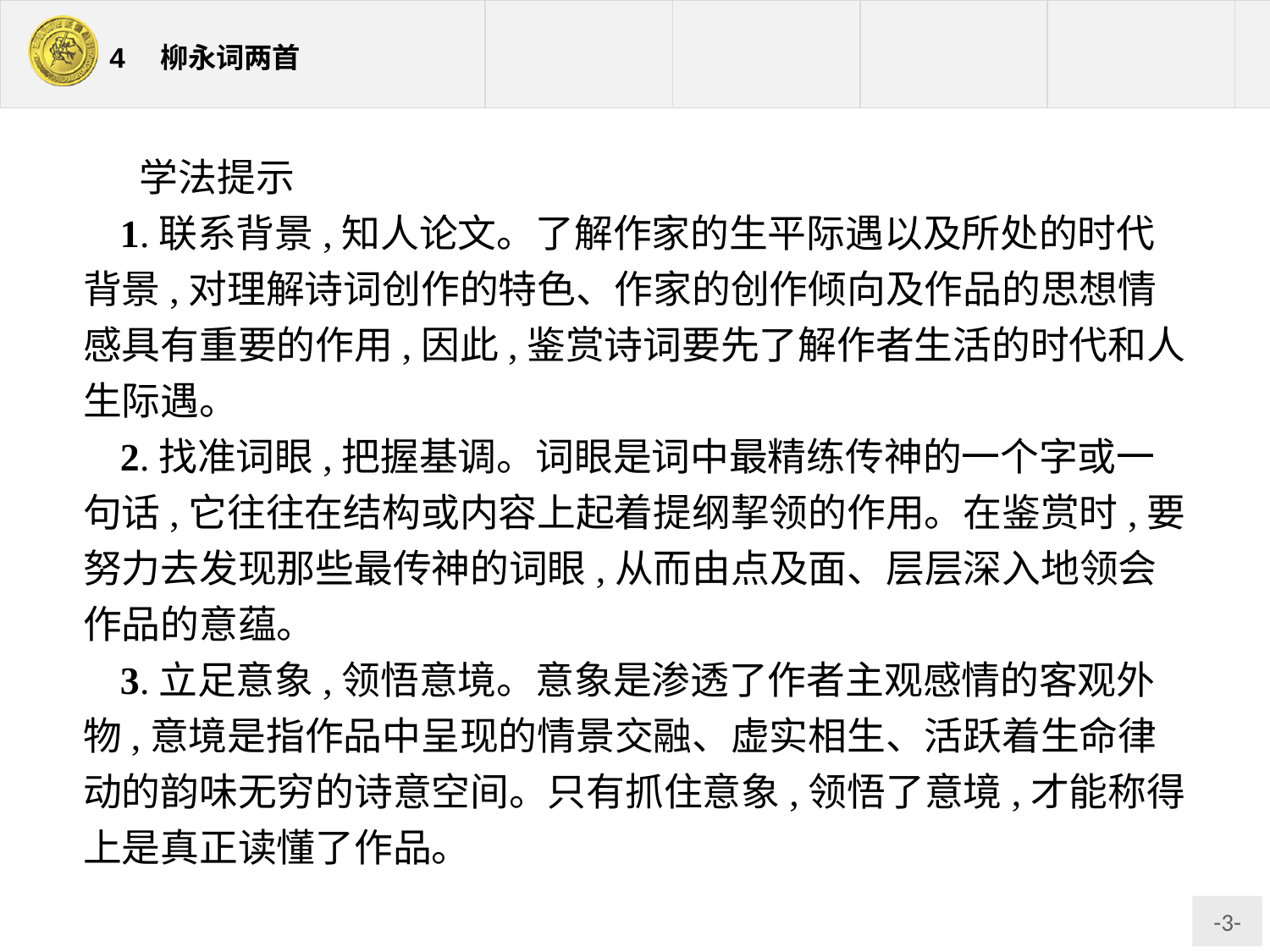

学法提示
1.联系背景,知人论文。了解作家的生平际遇以及所处的时代背景,对理解诗词创作的特色、作家的创作倾向及作品的思想情感具有重要的作用,因此,鉴赏诗词要先了解作者生活的时代和人生际遇。
2.找准词眼,把握基调。词眼是词中最精练传神的一个字或一句话,它往往在结构或内容上起着提纲挈领的作用。在鉴赏时,要努力去发现那些最传神的词眼,从而由点及面、层层深入地领会作品的意蕴。
3.立足意象,领悟意境。意象是渗透了作者主观感情的客观外物,意境是指作品中呈现的情景交融、虚实相生、活跃着生命律动的韵味无穷的诗意空间。只有抓住意象,领悟了意境,才能称得上是真正读懂了作品。